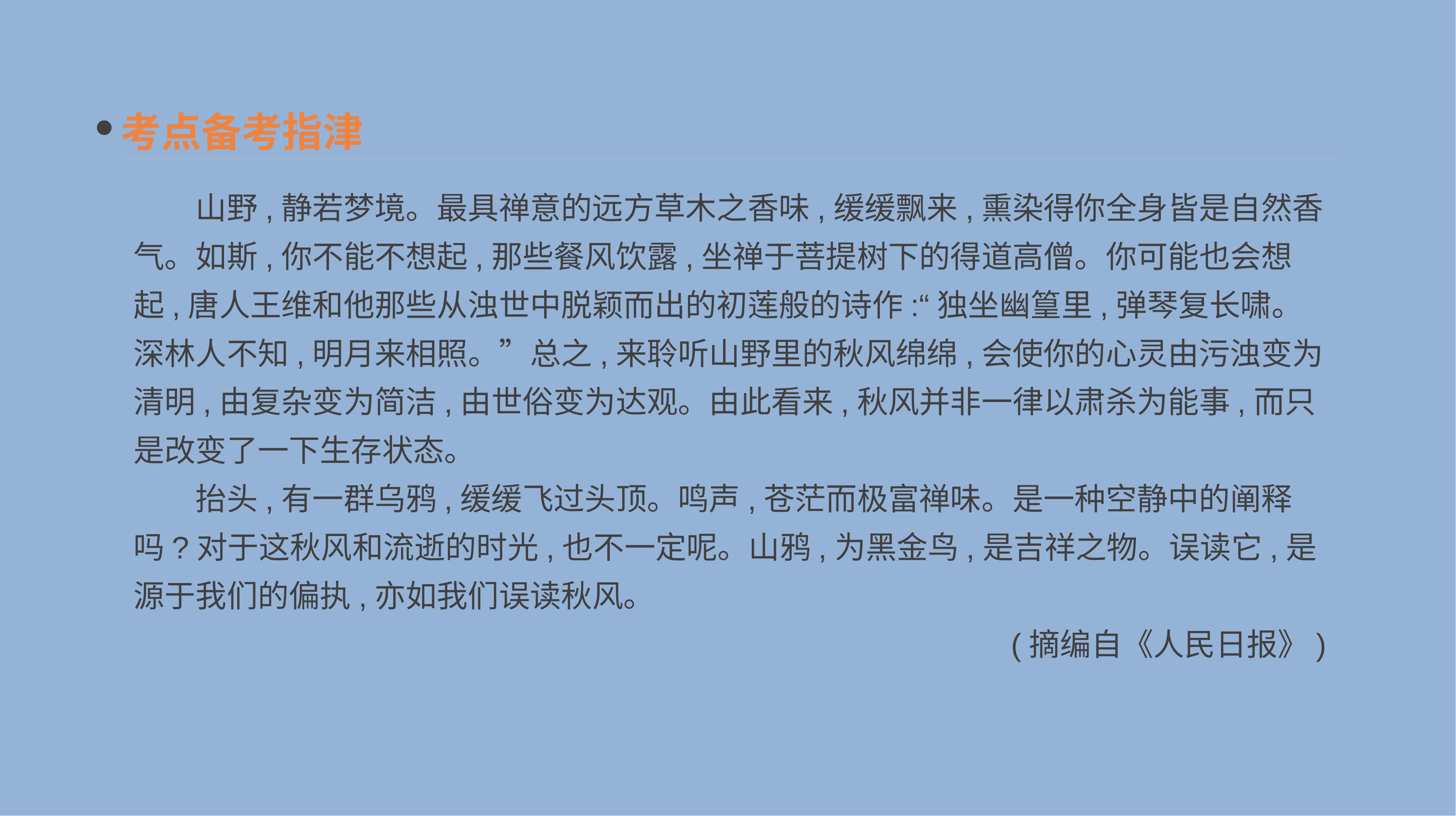

考点备考指津

　　山野,静若梦境。最具禅意的远方草木之香味,缓缓飘来,熏染得你全身皆是自然香气。如斯,你不能不想起,那些餐风饮露,坐禅于菩提树下的得道高僧。你可能也会想起,唐人王维和他那些从浊世中脱颖而出的初莲般的诗作:“独坐幽篁里,弹琴复长啸。深林人不知,明月来相照。”总之,来聆听山野里的秋风绵绵,会使你的心灵由污浊变为清明,由复杂变为简洁,由世俗变为达观。由此看来,秋风并非一律以肃杀为能事,而只是改变了一下生存状态。
　　抬头,有一群乌鸦,缓缓飞过头顶。鸣声,苍茫而极富禅味。是一种空静中的阐释吗?对于这秋风和流逝的时光,也不一定呢。山鸦,为黑金鸟,是吉祥之物。误读它,是源于我们的偏执,亦如我们误读秋风。
(摘编自《人民日报》)